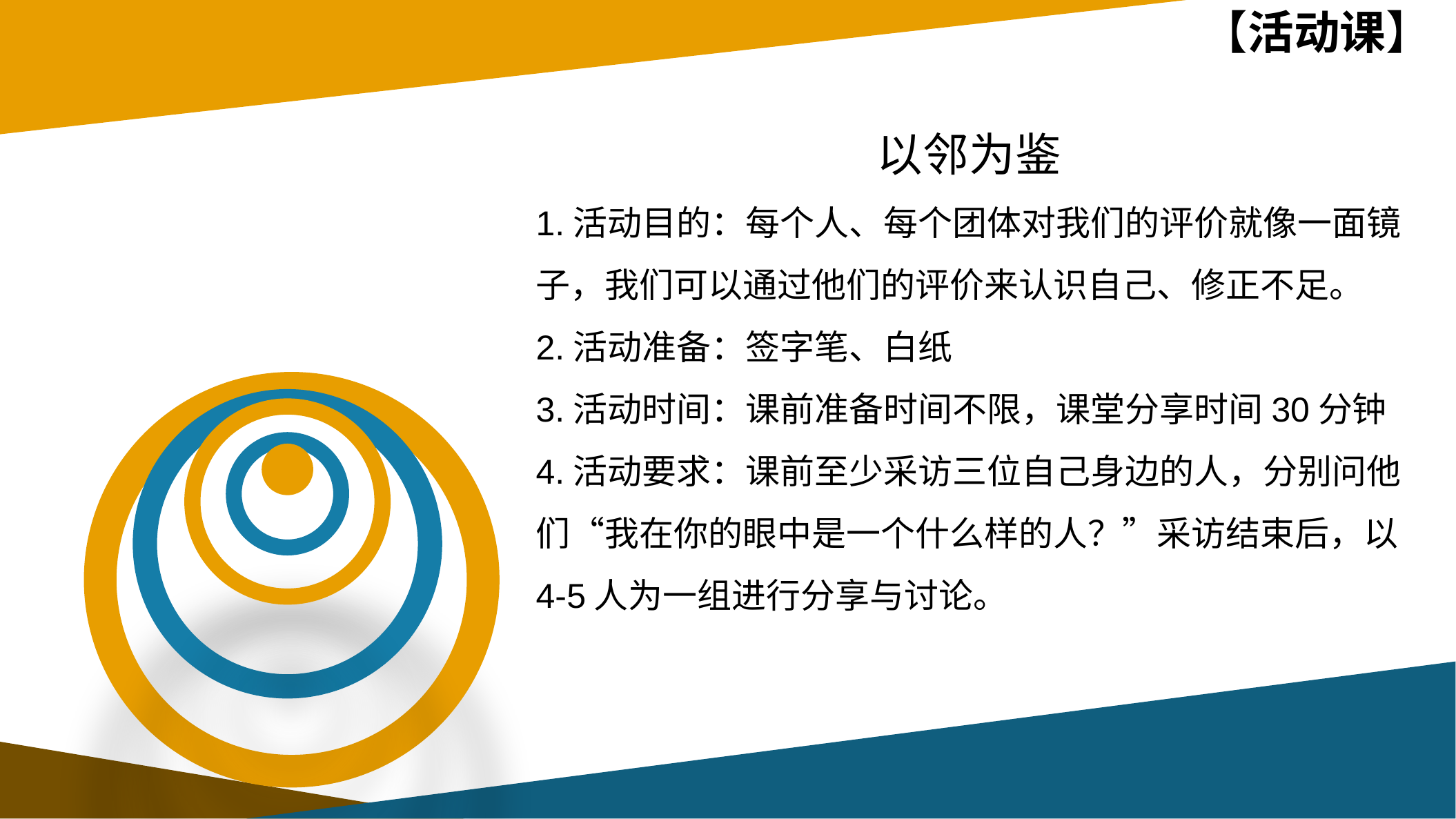

【活动课】
以邻为鉴
1.活动目的：每个人、每个团体对我们的评价就像一面镜子，我们可以通过他们的评价来认识自己、修正不足。
2.活动准备：签字笔、白纸
3.活动时间：课前准备时间不限，课堂分享时间30分钟
4.活动要求：课前至少采访三位自己身边的人，分别问他们“我在你的眼中是一个什么样的人？”采访结束后，以4-5人为一组进行分享与讨论。